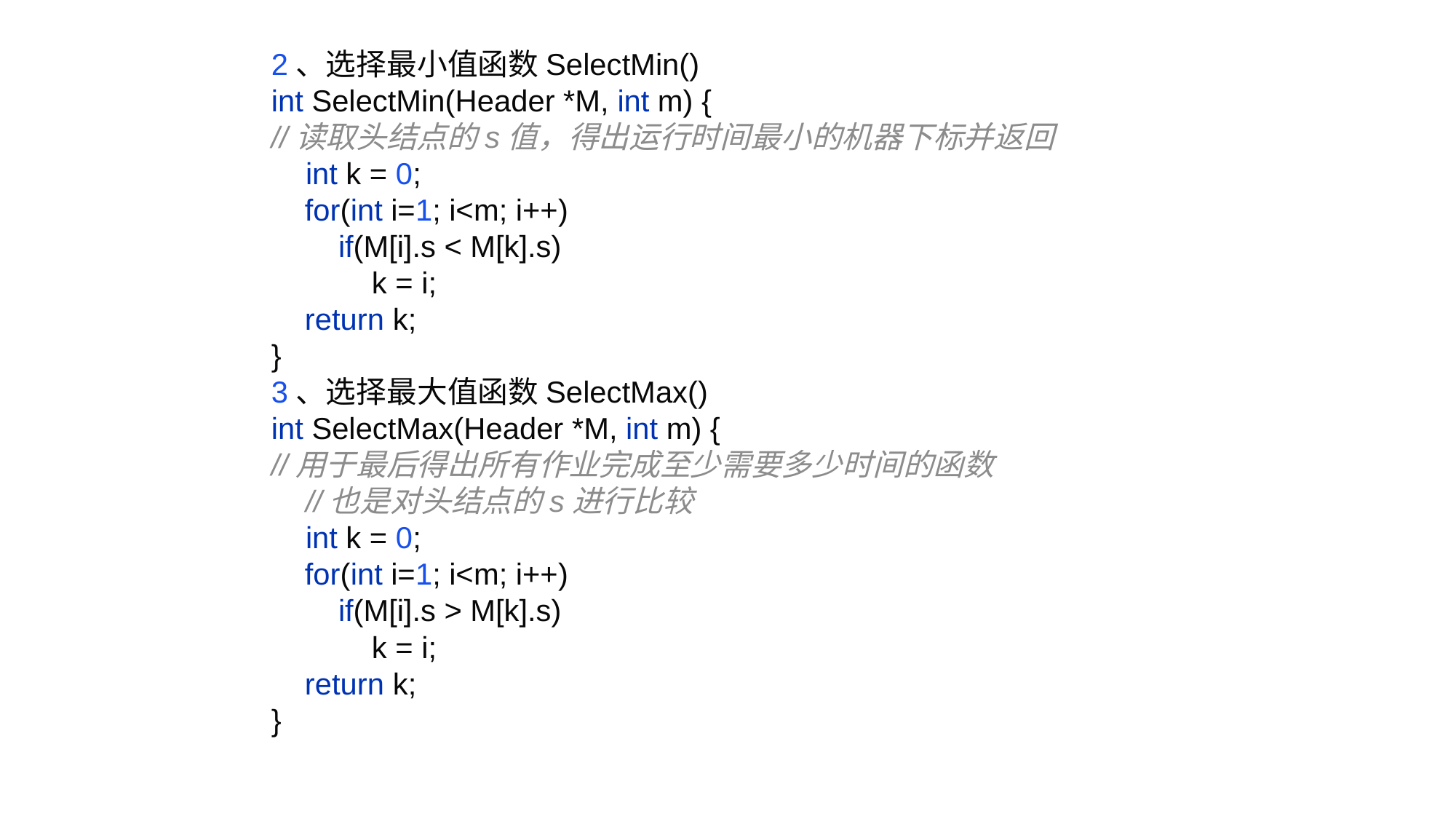

2、选择最小值函数SelectMin()
int SelectMin(Header *M, int m) {
//读取头结点的s值，得出运行时间最小的机器下标并返回
    int k = 0;
    for(int i=1; i<m; i++)
        if(M[i].s < M[k].s)
            k = i;
    return k;
}
3、选择最大值函数SelectMax()
int SelectMax(Header *M, int m) {
//用于最后得出所有作业完成至少需要多少时间的函数
    //也是对头结点的s进行比较
    int k = 0;
    for(int i=1; i<m; i++)
        if(M[i].s > M[k].s)
            k = i;
    return k;
}